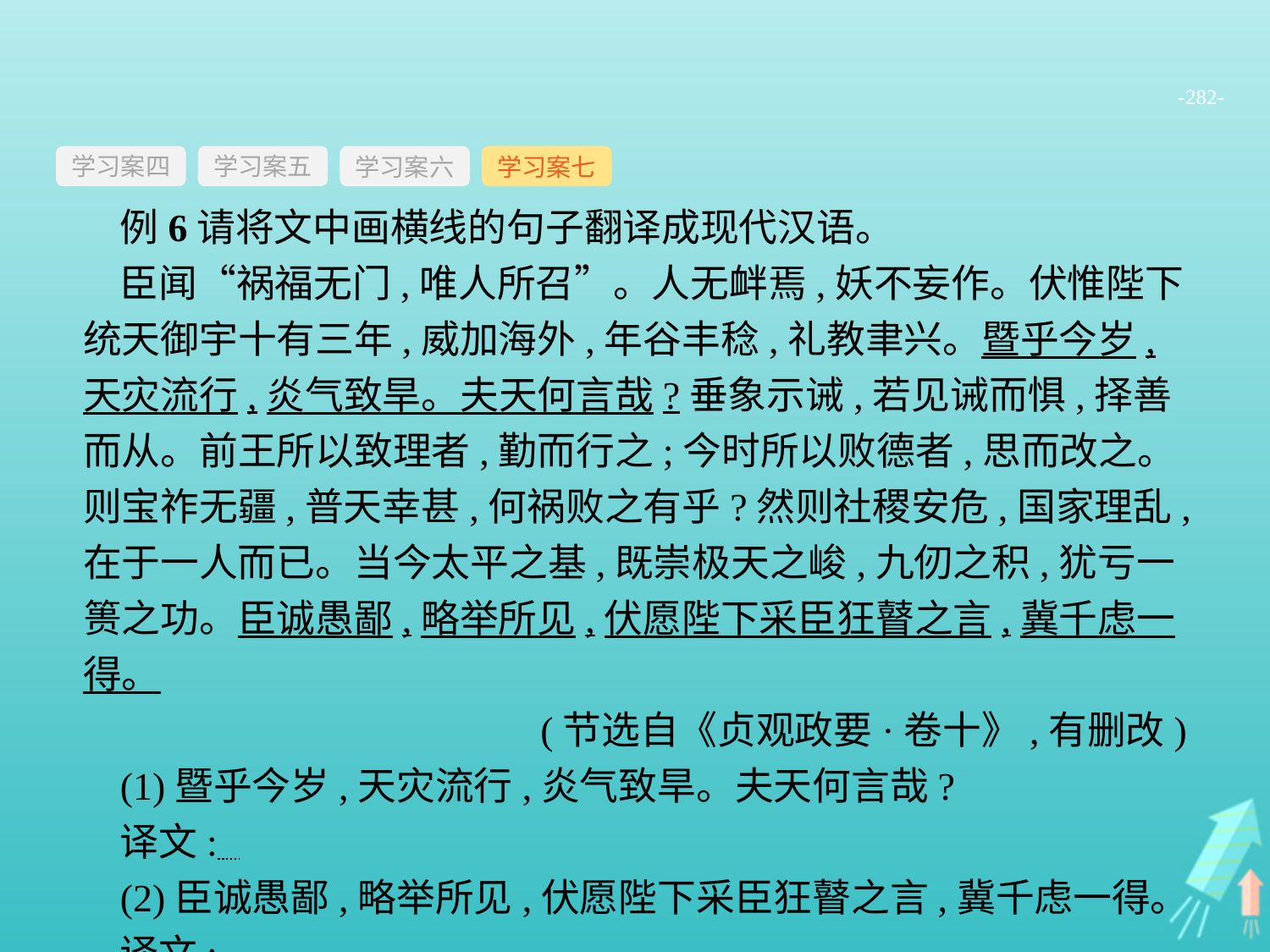

-282-
学习案四
学习案六
学习案七
学习案五
例6请将文中画横线的句子翻译成现代汉语。
臣闻“祸福无门,唯人所召”。人无衅焉,妖不妄作。伏惟陛下统天御宇十有三年,威加海外,年谷丰稔,礼教聿兴。暨乎今岁,天灾流行,炎气致旱。夫天何言哉?垂象示诫,若见诫而惧,择善而从。前王所以致理者,勤而行之;今时所以败德者,思而改之。则宝祚无疆,普天幸甚,何祸败之有乎?然则社稷安危,国家理乱,在于一人而已。当今太平之基,既崇极天之峻,九仞之积,犹亏一篑之功。臣诚愚鄙,略举所见,伏愿陛下采臣狂瞽之言,冀千虑一得。
(节选自《贞观政要·卷十》,有删改)
(1)暨乎今岁,天灾流行,炎气致旱。夫天何言哉?
译文:
(2)臣诚愚鄙,略举所见,伏愿陛下采臣狂瞽之言,冀千虑一得。
译文: